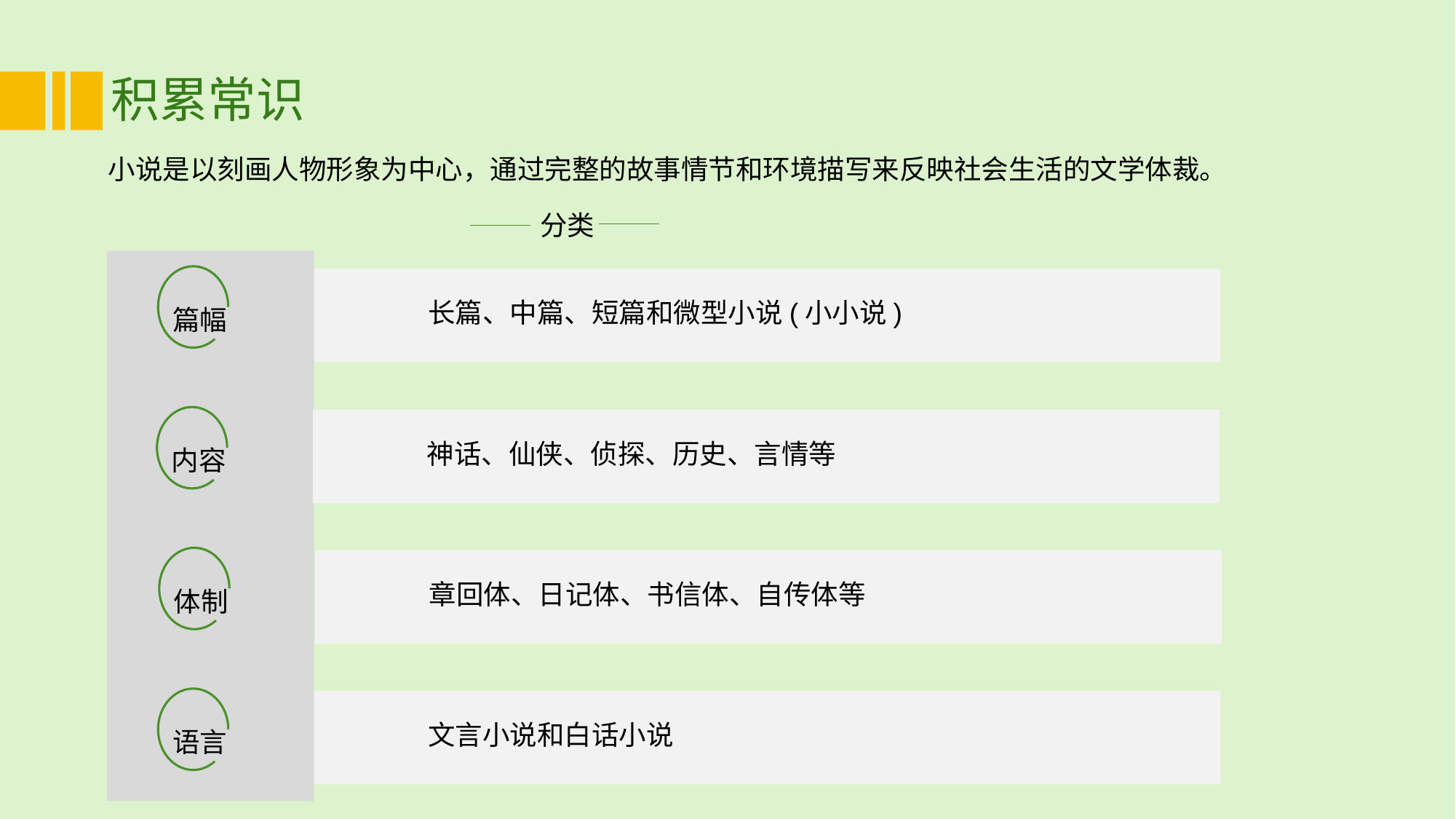

# 积累常识
小说是以刻画人物形象为中心，通过完整的故事情节和环境描写来反映社会生活的文学体裁。
分类

长篇、中篇、短篇和微型小说(小小说)
篇幅

神话、仙侠、侦探、历史、言情等
内容

章回体、日记体、书信体、自传体等
体制

文言小说和白话小说
语言